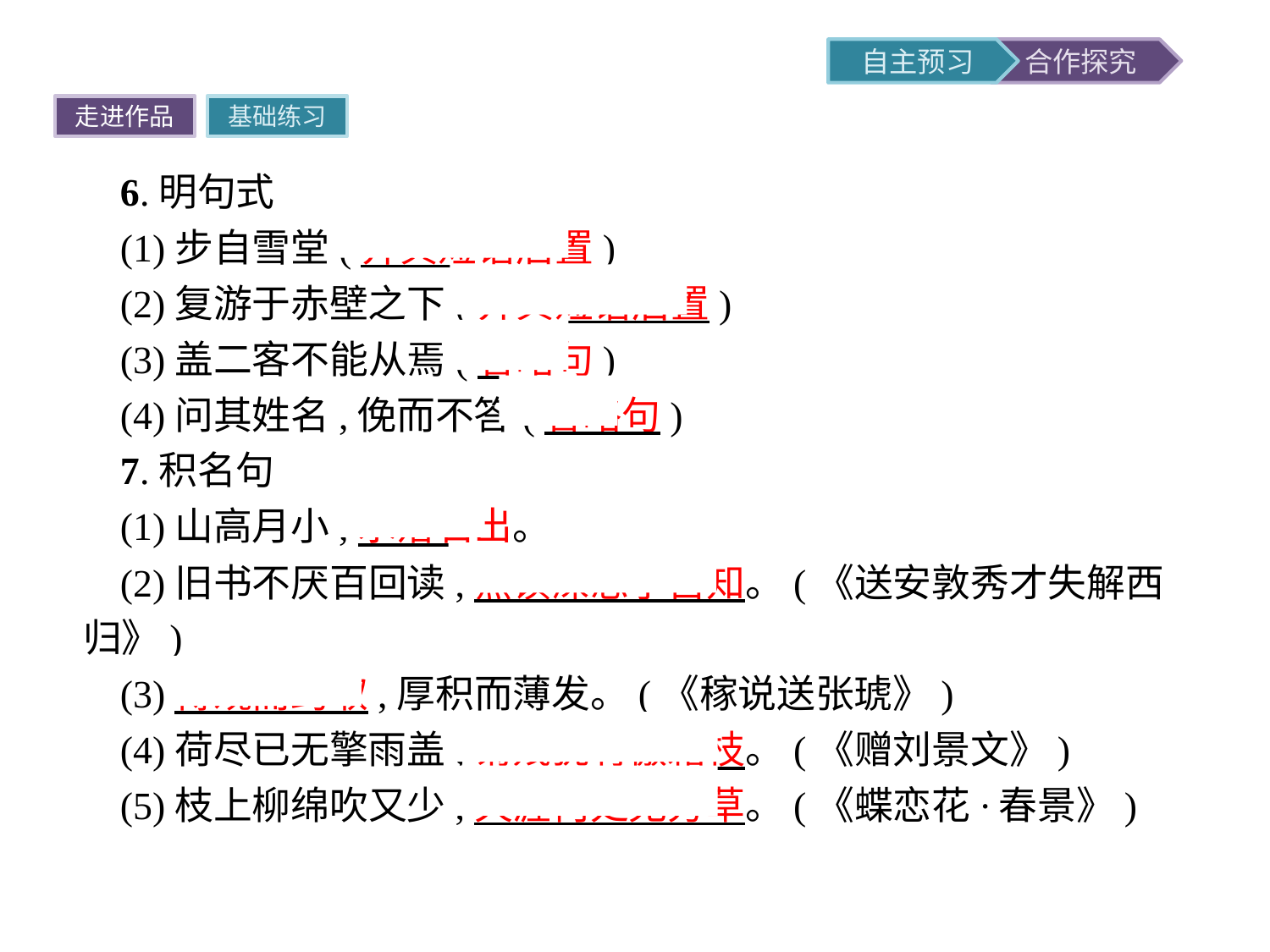

走进作品
基础练习
6.明句式
(1)步自雪堂(介宾短语后置)
(2)复游于赤壁之下(介宾短语后置)
(3)盖二客不能从焉(省略句)
(4)问其姓名,俛而不答(省略句)
7.积名句
(1)山高月小,水落石出。
(2)旧书不厌百回读,熟读深思子自知。(《送安敦秀才失解西归》)
(3)博观而约取,厚积而薄发。(《稼说送张琥》)
(4)荷尽已无擎雨盖,菊残犹有傲霜枝。(《赠刘景文》)
(5)枝上柳绵吹又少,天涯何处无芳草。(《蝶恋花·春景》)